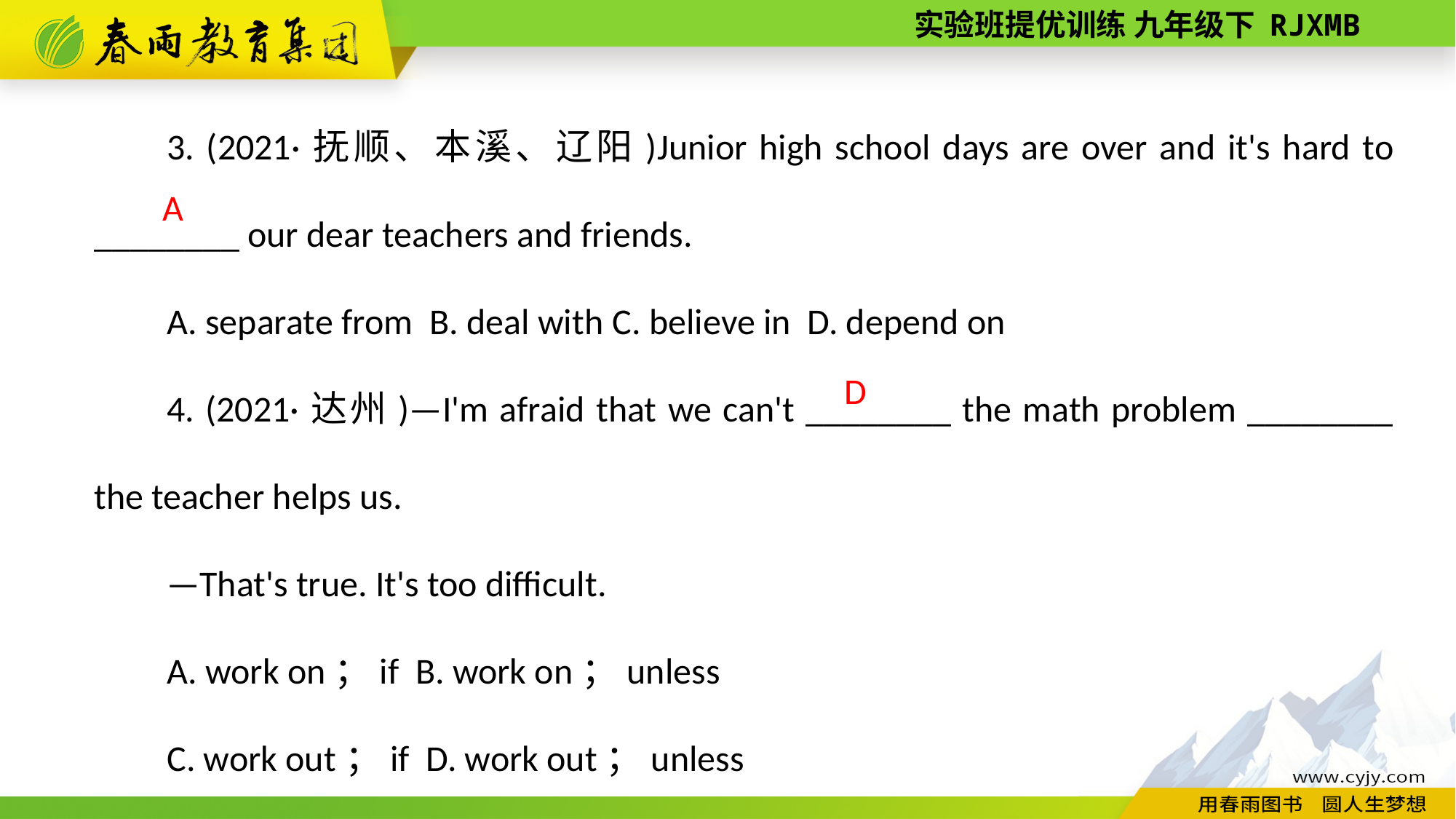

3. (2021·抚顺、本溪、辽阳)Junior high school days are over and it's hard to ________ our dear teachers and friends.
A. separate from  B. deal with  C. believe in  D. depend on
4. (2021·达州)—I'm afraid that we can't ________ the math problem ________ the teacher helps us.
—That's true. It's too difficult.
A. work on；if  B. work on；unless
C. work out；if  D. work out；unless
A
D